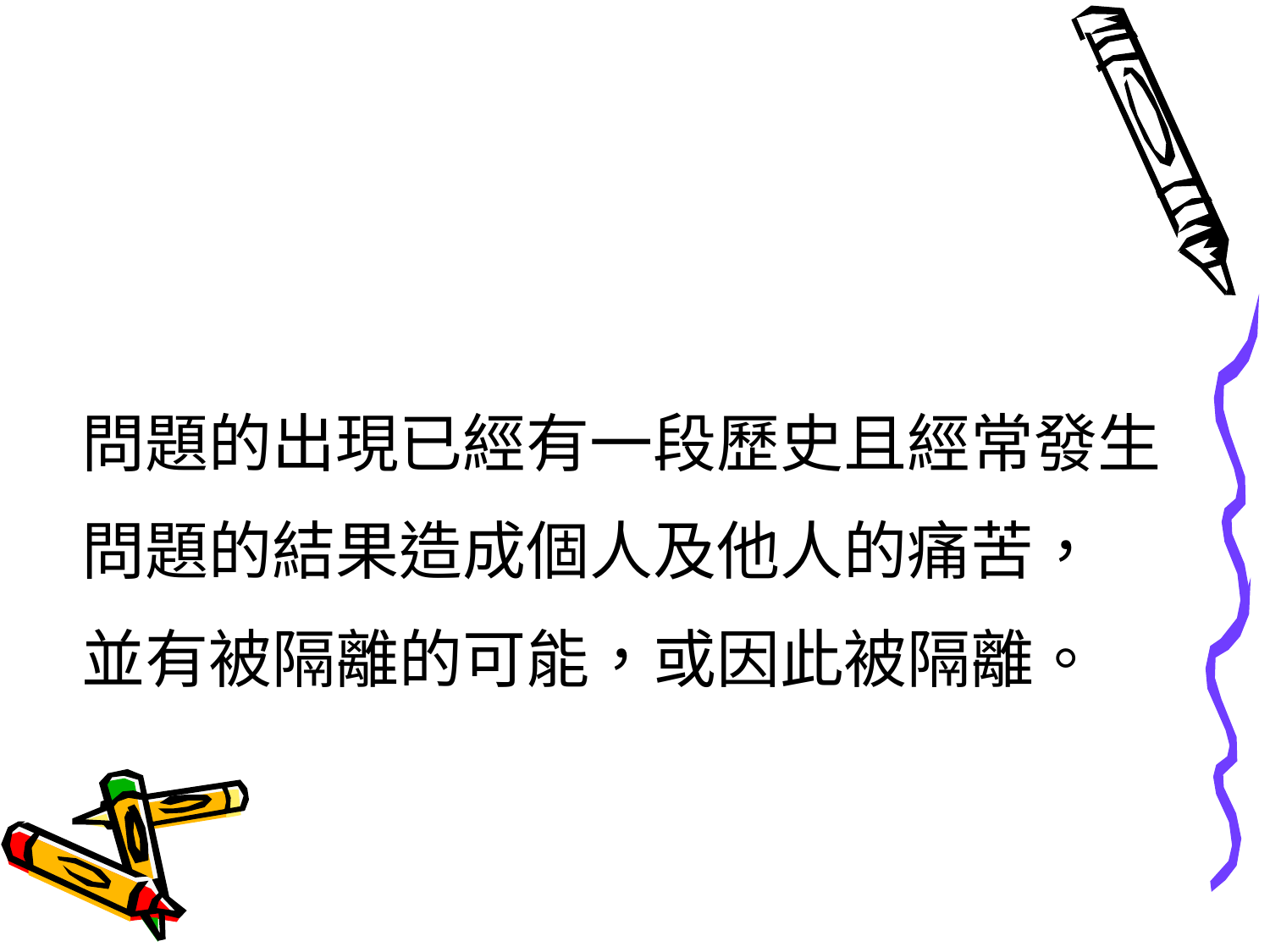

問題的出現已經有一段歷史且經常發生
問題的結果造成個人及他人的痛苦，
並有被隔離的可能，或因此被隔離。